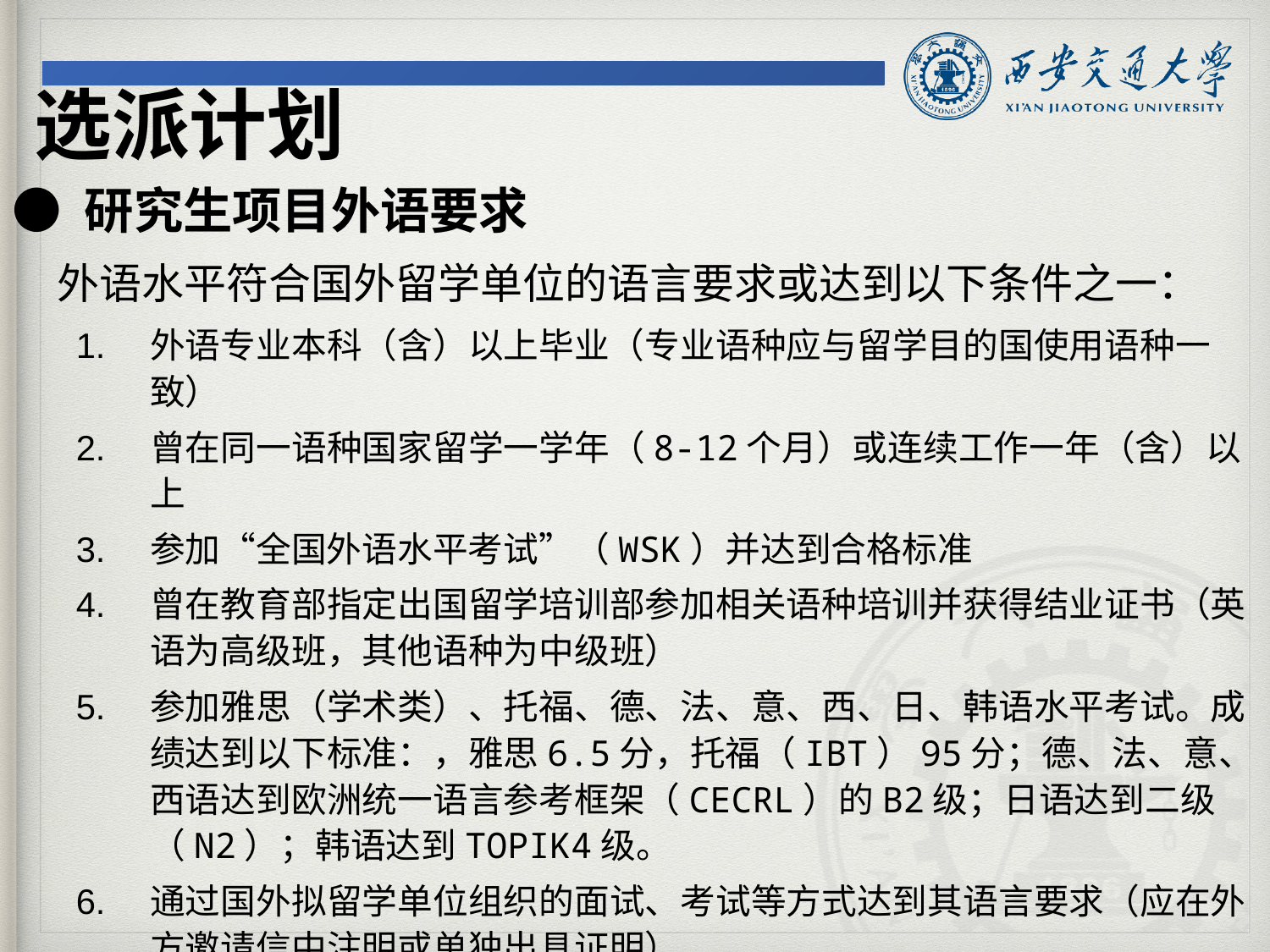

选派计划
● 研究生项目外语要求
   外语水平符合国外留学单位的语言要求或达到以下条件之一：
外语专业本科（含）以上毕业（专业语种应与留学目的国使用语种一致）
曾在同一语种国家留学一学年（8-12个月）或连续工作一年（含）以上
参加“全国外语水平考试”（WSK）并达到合格标准
曾在教育部指定出国留学培训部参加相关语种培训并获得结业证书（英语为高级班，其他语种为中级班）
参加雅思（学术类）、托福、德、法、意、西、日、韩语水平考试。成绩达到以下标准：，雅思6.5分，托福（IBT）95分；德、法、意、西语达到欧洲统一语言参考框架（CECRL）的B2级；日语达到二级（N2）；韩语达到TOPIK4级。
通过国外拟留学单位组织的面试、考试等方式达到其语言要求（应在外方邀请信中注明或单独出具证明）